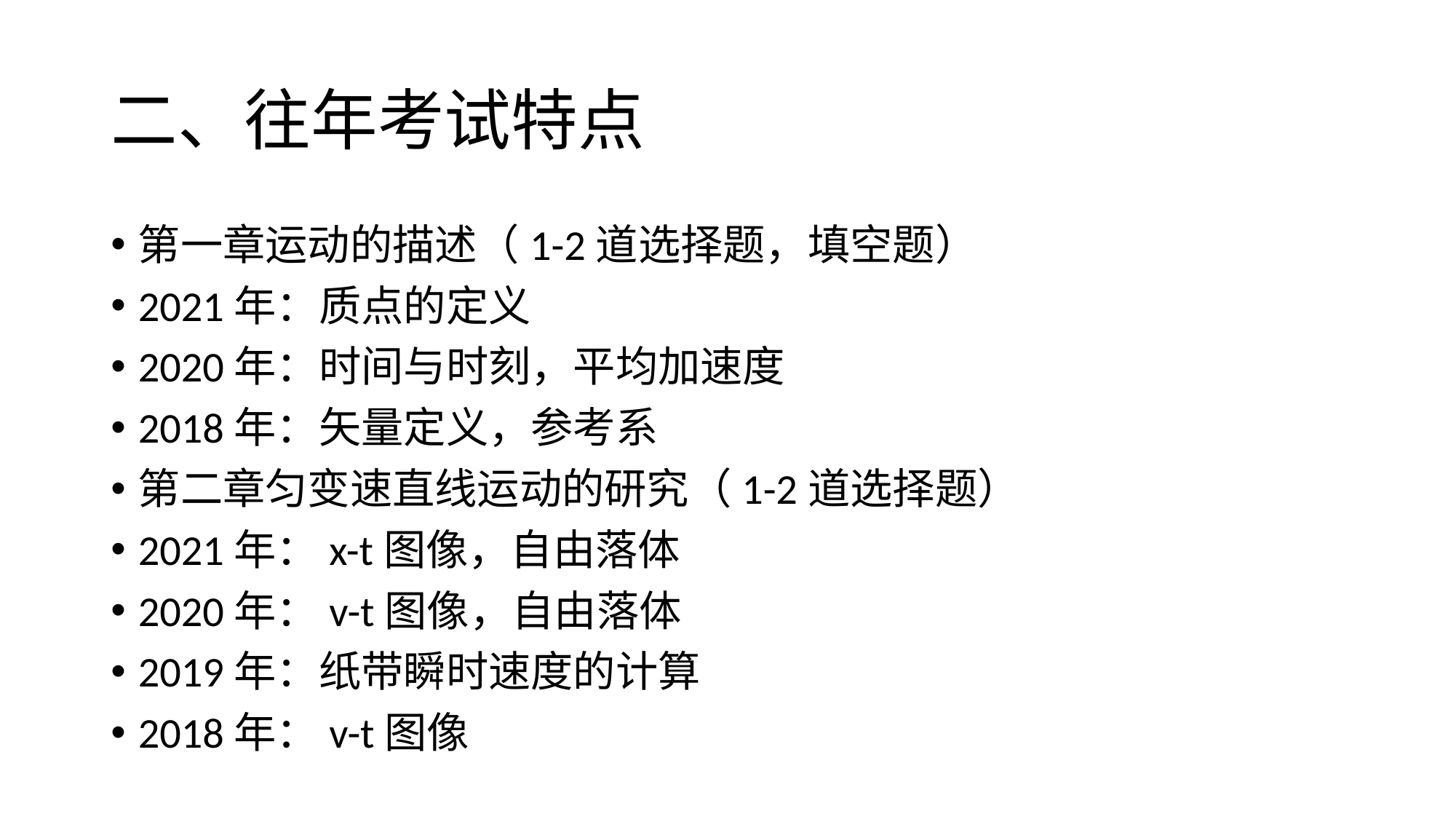

# 二、往年考试特点
第一章运动的描述（1-2道选择题，填空题）
2021年：质点的定义
2020年：时间与时刻，平均加速度
2018年：矢量定义，参考系
第二章匀变速直线运动的研究（1-2道选择题）
2021年：x-t图像，自由落体
2020年：v-t图像，自由落体
2019年：纸带瞬时速度的计算
2018年：v-t图像